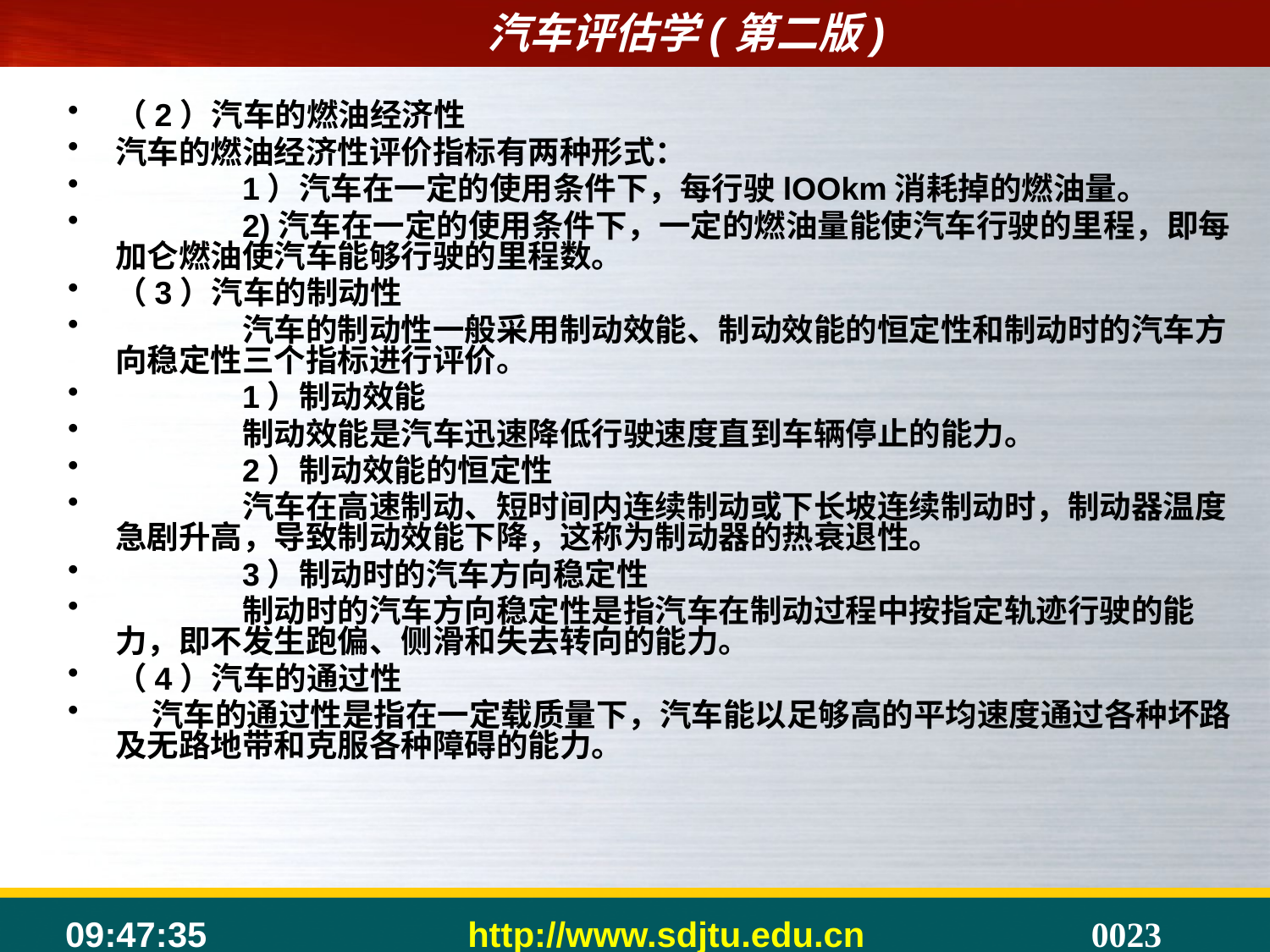

（2）汽车的燃油经济性
汽车的燃油经济性评价指标有两种形式：
	1）汽车在一定的使用条件下，每行驶lOOkm消耗掉的燃油量。
	2)汽车在一定的使用条件下，一定的燃油量能使汽车行驶的里程，即每加仑燃油使汽车能够行驶的里程数。
（3）汽车的制动性
	汽车的制动性一般采用制动效能、制动效能的恒定性和制动时的汽车方向稳定性三个指标进行评价。
	1）制动效能
	制动效能是汽车迅速降低行驶速度直到车辆停止的能力。
	2）制动效能的恒定性
	汽车在高速制动、短时间内连续制动或下长坡连续制动时，制动器温度急剧升高，导致制动效能下降，这称为制动器的热衰退性。
	3）制动时的汽车方向稳定性
	制动时的汽车方向稳定性是指汽车在制动过程中按指定轨迹行驶的能力，即不发生跑偏、侧滑和失去转向的能力。
（4）汽车的通过性
    汽车的通过性是指在一定载质量下，汽车能以足够高的平均速度通过各种坏路及无路地带和克服各种障碍的能力。